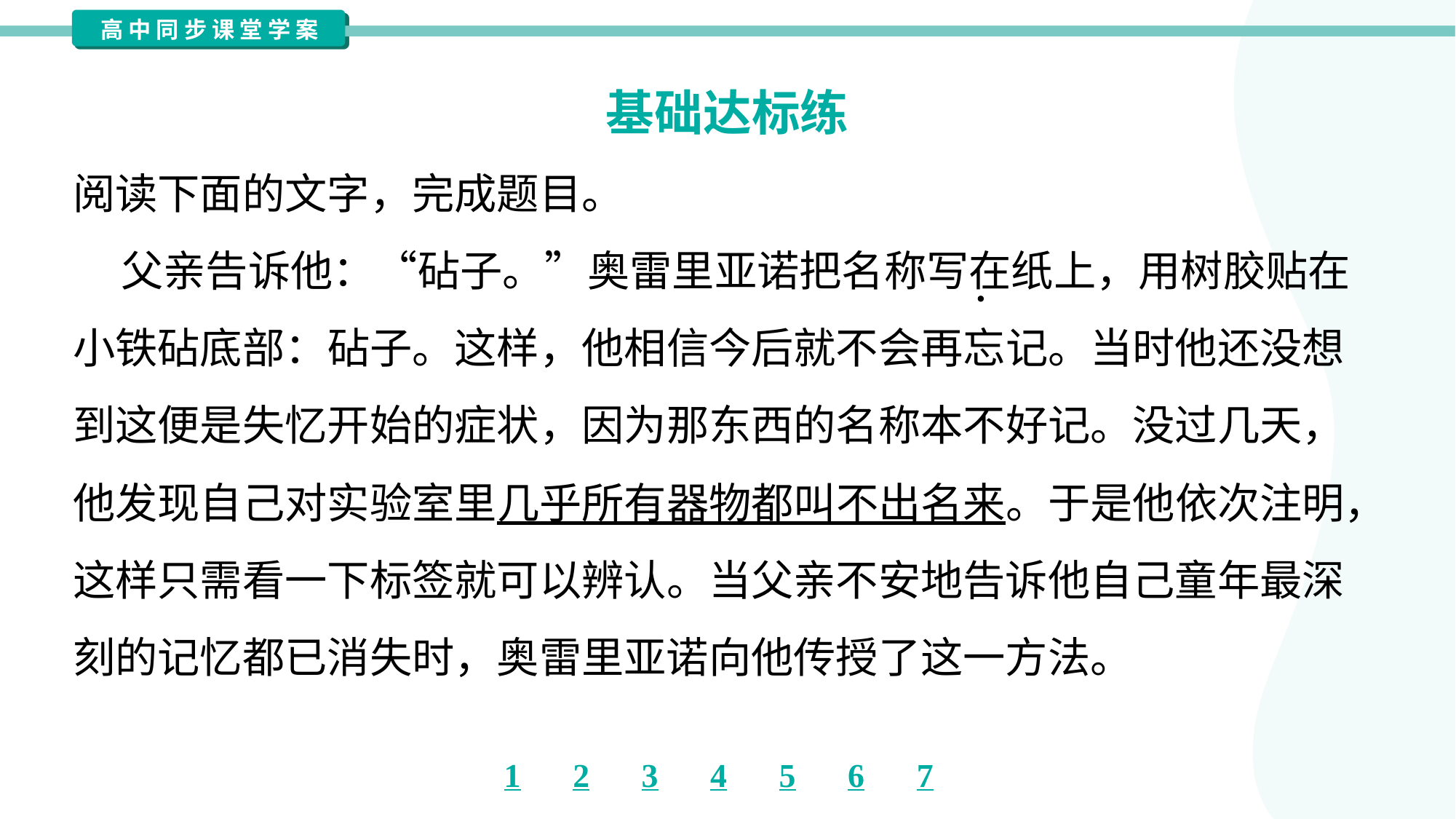

基础达标练
阅读下面的文字，完成题目。
    父亲告诉他：“砧子。”奥雷里亚诺把名称写在纸上，用树胶贴在
小铁砧底部：砧子。这样，他相信今后就不会再忘记。当时他还没想
到这便是失忆开始的症状，因为那东西的名称本不好记。没过几天，
他发现自己对实验室里几乎所有器物都叫不出名来。于是他依次注明，
这样只需看一下标签就可以辨认。当父亲不安地告诉他自己童年最深
刻的记忆都已消失时，奥雷里亚诺向他传授了这一方法。